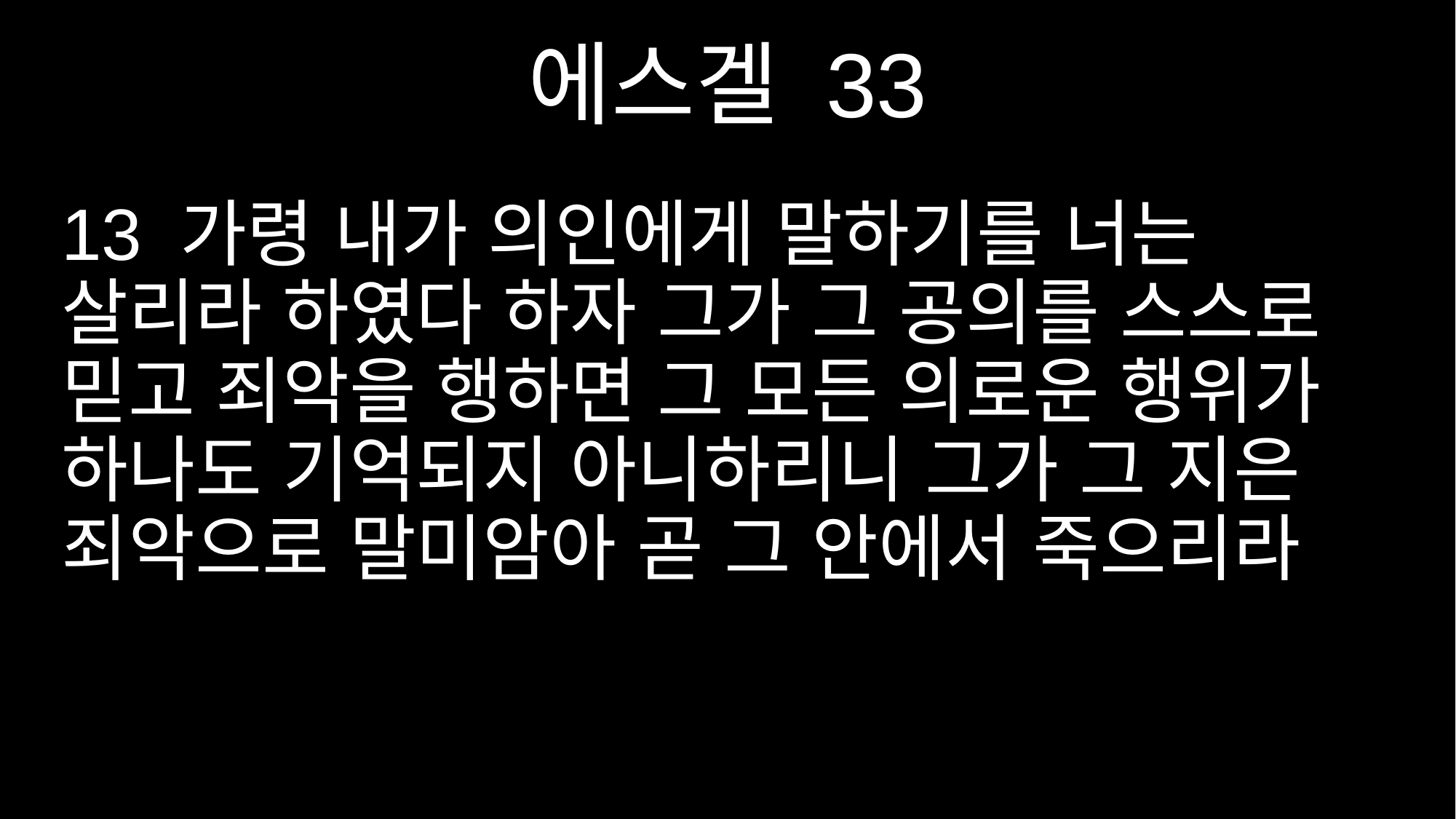

에스겔 33
13 가령 내가 의인에게 말하기를 너는 살리라 하였다 하자 그가 그 공의를 스스로 믿고 죄악을 행하면 그 모든 의로운 행위가 하나도 기억되지 아니하리니 그가 그 지은 죄악으로 말미암아 곧 그 안에서 죽으리라